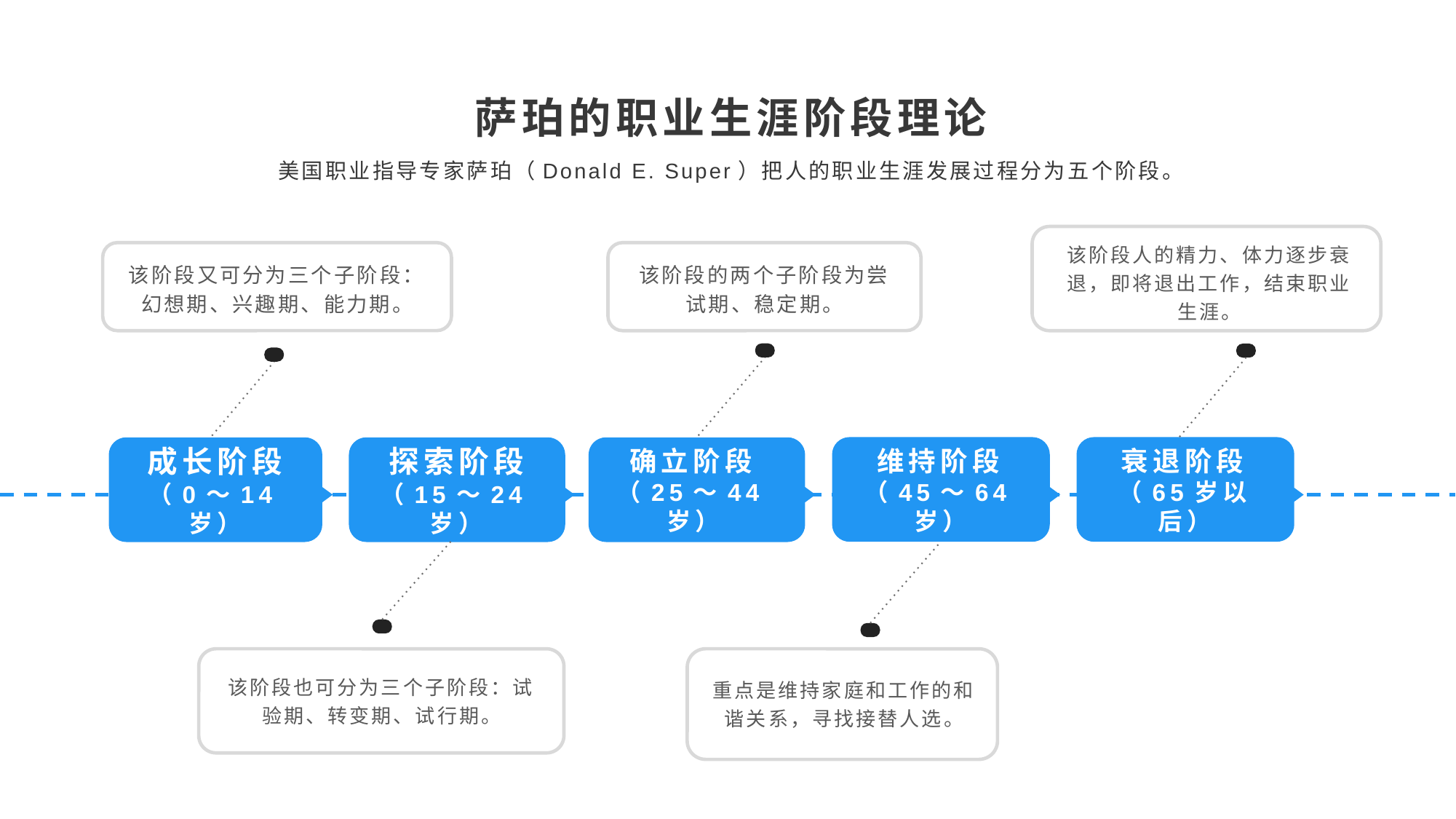

萨珀的职业生涯阶段理论
美国职业指导专家萨珀（Donald E. Super）把人的职业生涯发展过程分为五个阶段。

该阶段人的精力、体力逐步衰退，即将退出工作，结束职业生涯。

该阶段又可分为三个子阶段：幻想期、兴趣期、能力期。
该阶段的两个子阶段为尝试期、稳定期。

成长阶段
（0～14岁）
探索阶段
（15～24岁）
维持阶段（45～64岁）
衰退阶段（65岁以后）
确立阶段（25～44岁）

该阶段也可分为三个子阶段：试验期、转变期、试行期。
重点是维持家庭和工作的和谐关系，寻找接替人选。